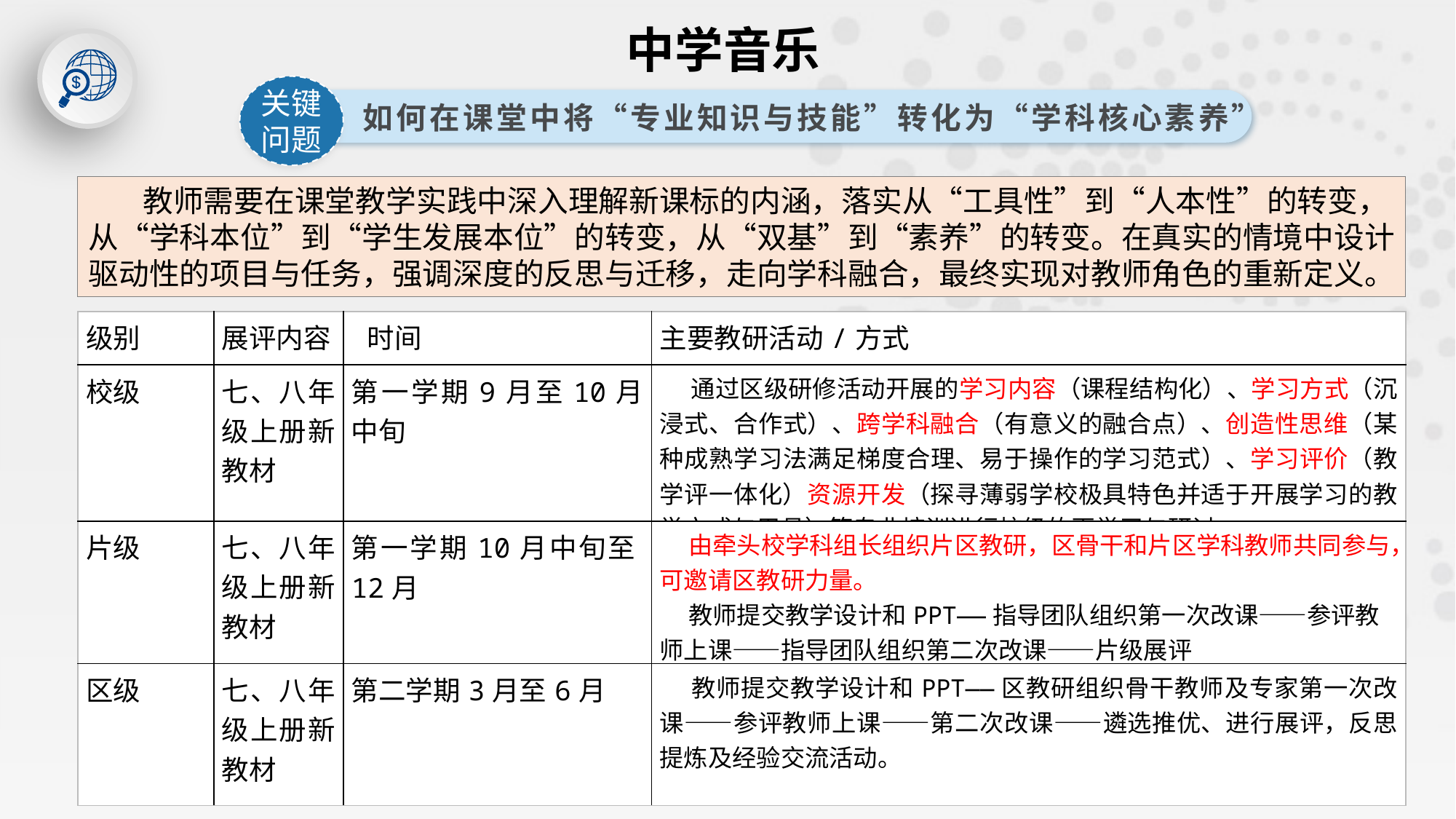

中学音乐

关键问题

如何在课堂中将“专业知识与技能”转化为“学科核心素养”
       教师需要在课堂教学实践中深入理解新课标的内涵，落实从“工具性”到“人本性”的转变，从“学科本位”到“学生发展本位”的转变，从“双基”到“素养”的转变。在真实的情境中设计驱动性的项目与任务，强调深度的反思与迁移，走向学科融合，最终实现对教师角色的重新定义。
| 级别 | 展评内容 | 时间 | 主要教研活动/方式 |
| --- | --- | --- | --- |
| 校级 | 七、八年级上册新教材 | 第一学期9月至10月中旬 | 通过区级研修活动开展的学习内容（课程结构化）、学习方式（沉浸式、合作式）、跨学科融合（有意义的融合点）、创造性思维（某种成熟学习法满足梯度合理、易于操作的学习范式）、学习评价（教学评一体化）资源开发（探寻薄弱学校极具特色并适于开展学习的教学方式与用具）等专业培训进行校级的再学习与研讨。 |
| 片级 | 七、八年级上册新教材 | 第一学期10月中旬至12月 | 由牵头校学科组长组织片区教研，区骨干和片区学科教师共同参与，可邀请区教研力量。 教师提交教学设计和PPT——指导团队组织第一次改课——参评教师上课——指导团队组织第二次改课——片级展评 |
| 区级 | 七、八年级上册新教材 | 第二学期3月至6月 | 教师提交教学设计和PPT——区教研组织骨干教师及专家第一次改课——参评教师上课——第二次改课——遴选推优、进行展评，反思提炼及经验交流活动。 |